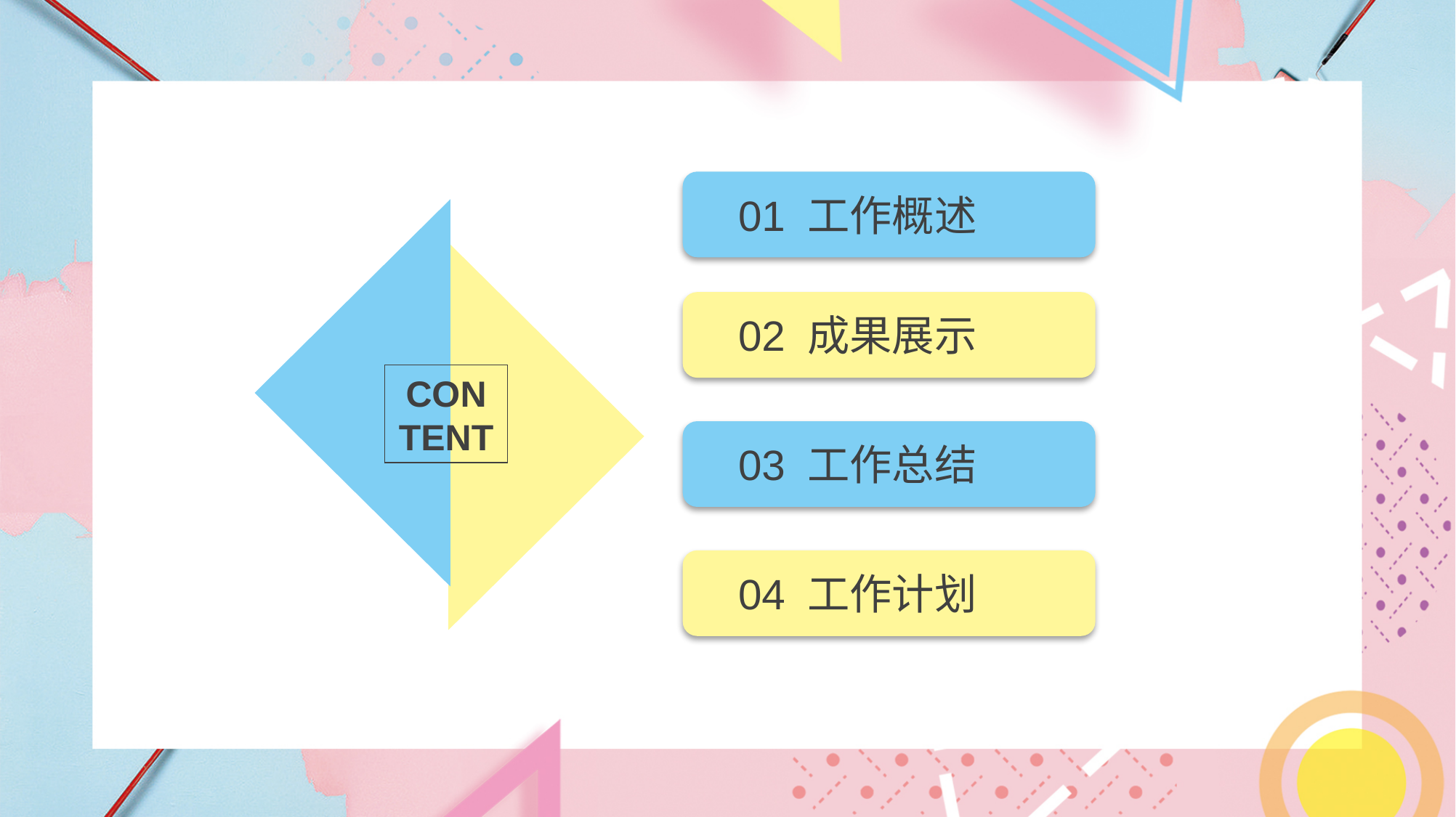

01 工作概述

02 成果展示
CON
TENT

03 工作总结

04 工作计划